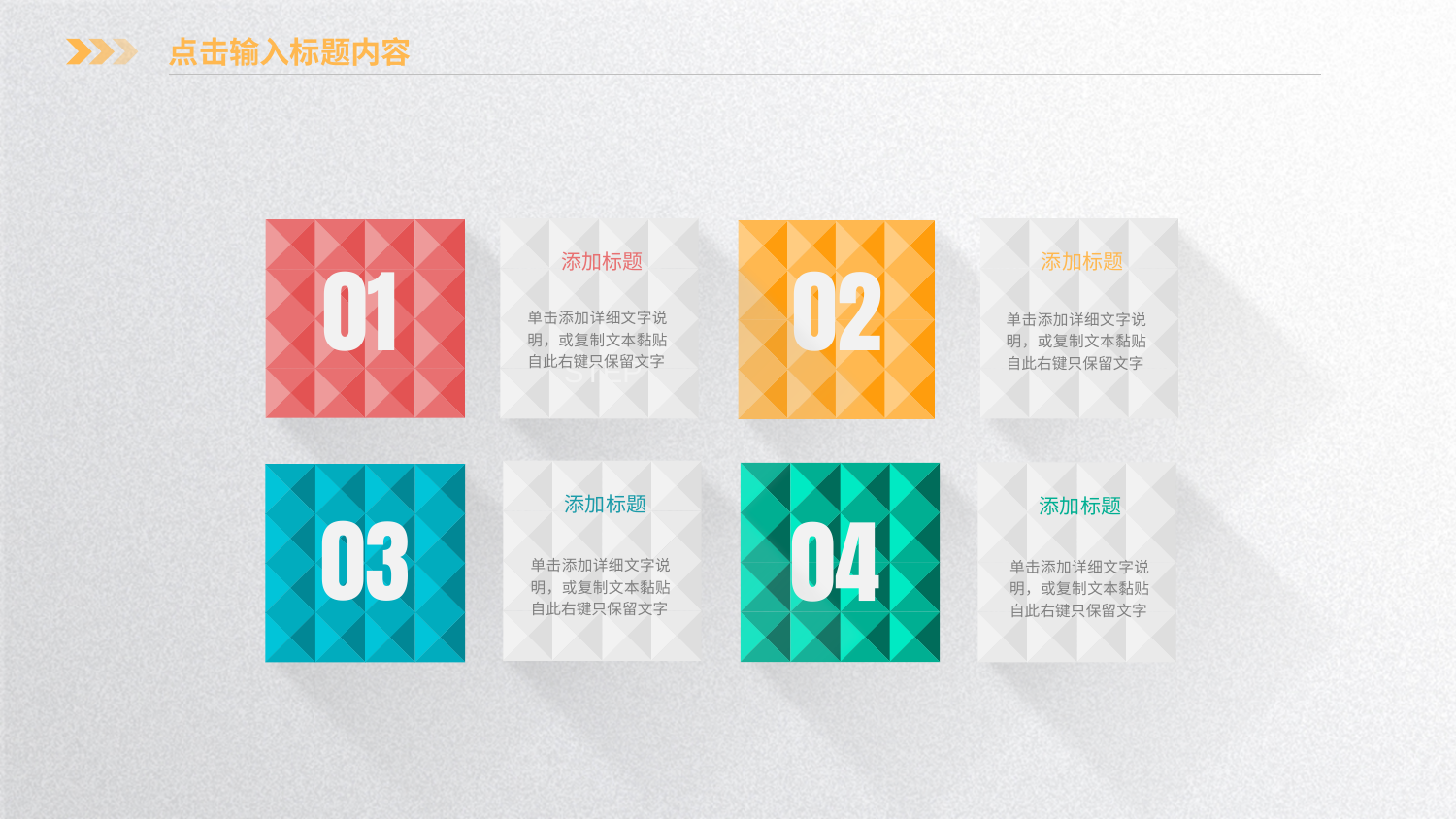

点击输入标题内容

添加标题
单击添加详细文字说明，或复制文本黏贴自此右键只保留文字
STEP

添加标题
单击添加详细文字说明，或复制文本黏贴自此右键只保留文字

01

02

添加标题
单击添加详细文字说明，或复制文本黏贴自此右键只保留文字

添加标题
单击添加详细文字说明，或复制文本黏贴自此右键只保留文字

04

03